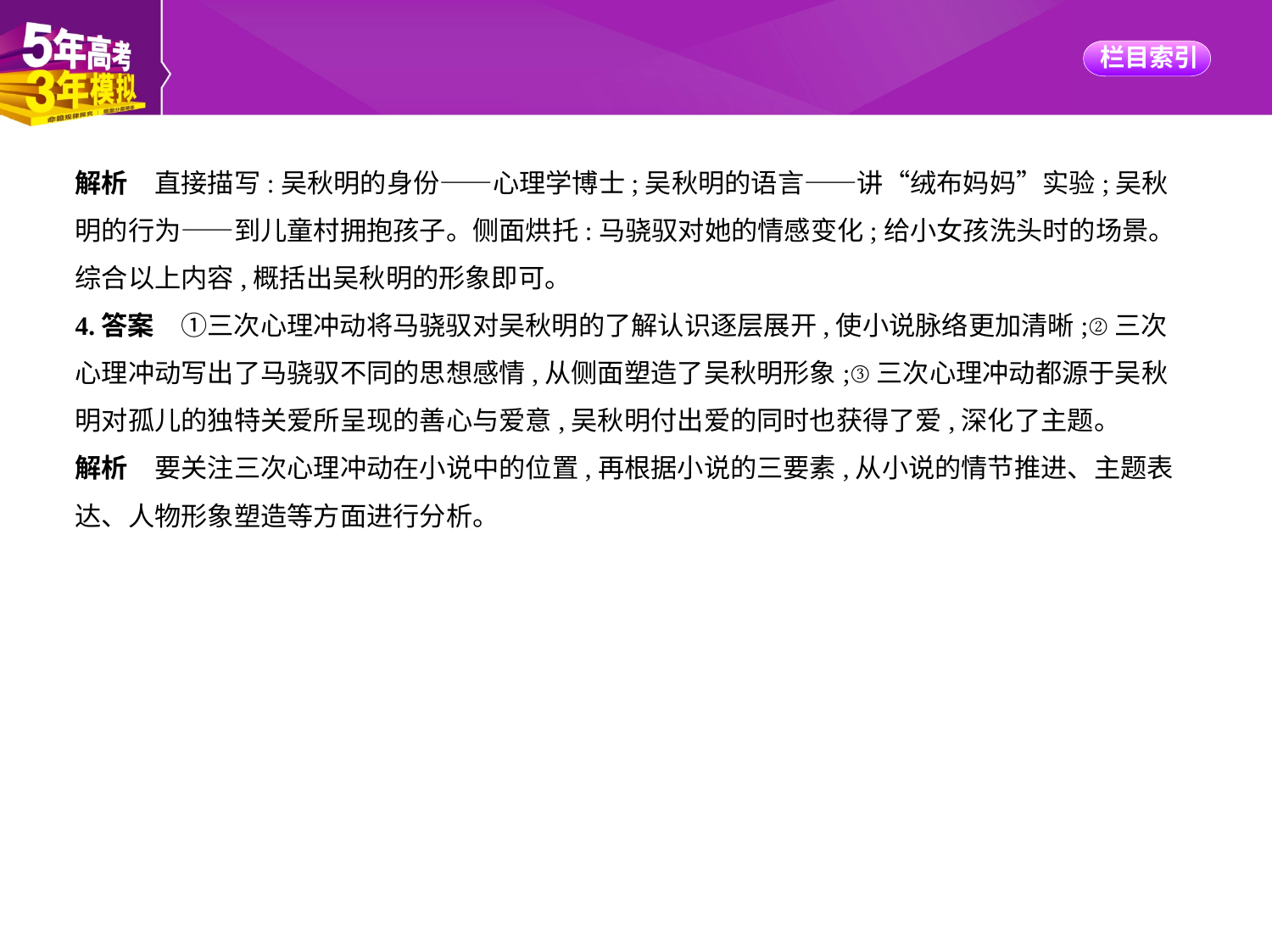

解析　直接描写:吴秋明的身份——心理学博士;吴秋明的语言——讲“绒布妈妈”实验;吴秋
明的行为——到儿童村拥抱孩子。侧面烘托:马骁驭对她的情感变化;给小女孩洗头时的场景。
综合以上内容,概括出吴秋明的形象即可。
4.答案　①三次心理冲动将马骁驭对吴秋明的了解认识逐层展开,使小说脉络更加清晰;②三次
心理冲动写出了马骁驭不同的思想感情,从侧面塑造了吴秋明形象;③三次心理冲动都源于吴秋
明对孤儿的独特关爱所呈现的善心与爱意,吴秋明付出爱的同时也获得了爱,深化了主题。
解析　要关注三次心理冲动在小说中的位置,再根据小说的三要素,从小说的情节推进、主题表
达、人物形象塑造等方面进行分析。